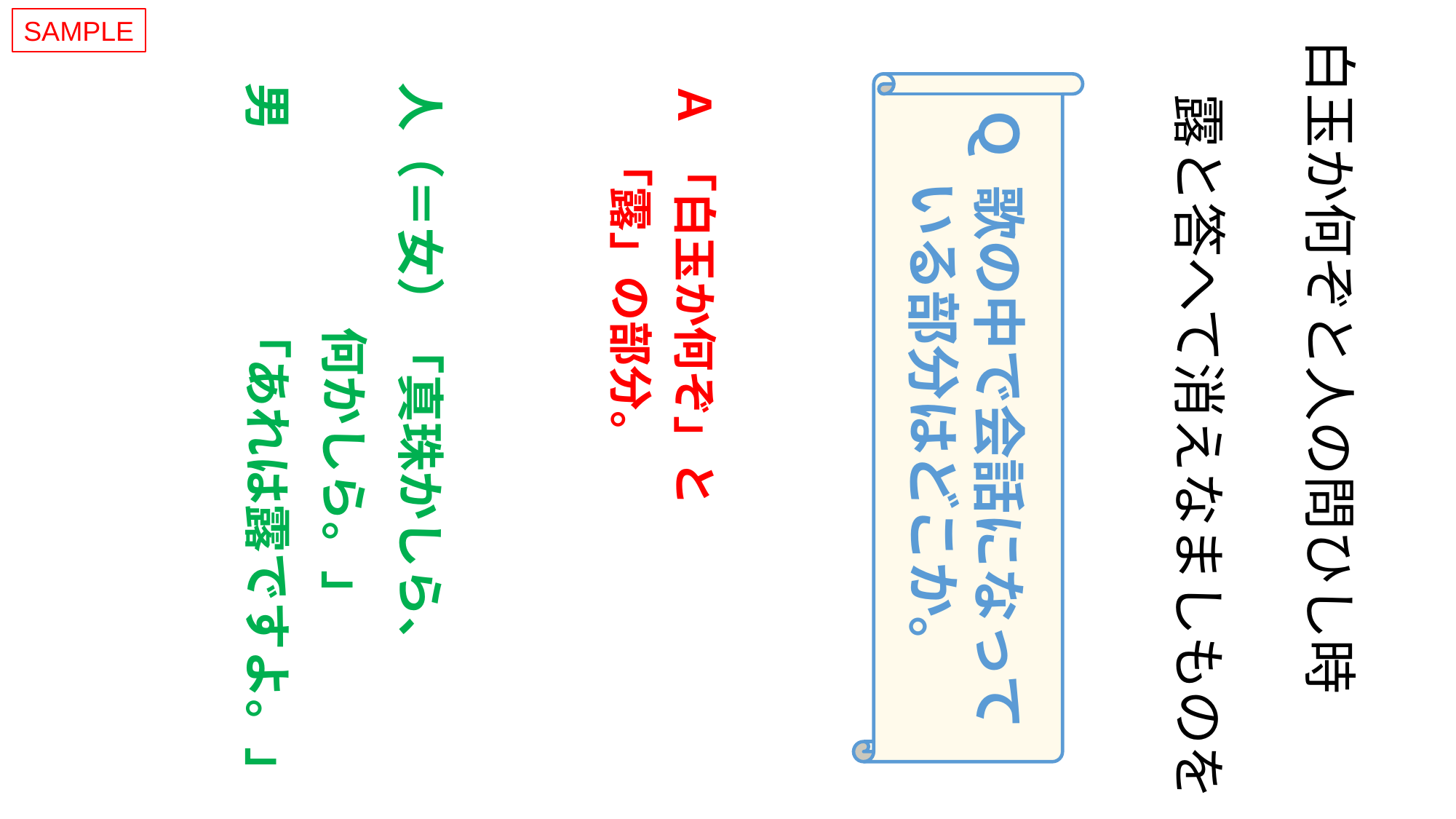

SAMPLE
白玉か何ぞと人の問ひし時
　露と答へて消えなましものを
人（＝女）「真珠かしら、
                     何かしら。」
男　　　   「あれは露ですよ。」
Ａ  「白玉か何ぞ」と
     「露」の部分。
Ｑ  歌の中で会話になって
     いる部分はどこか。